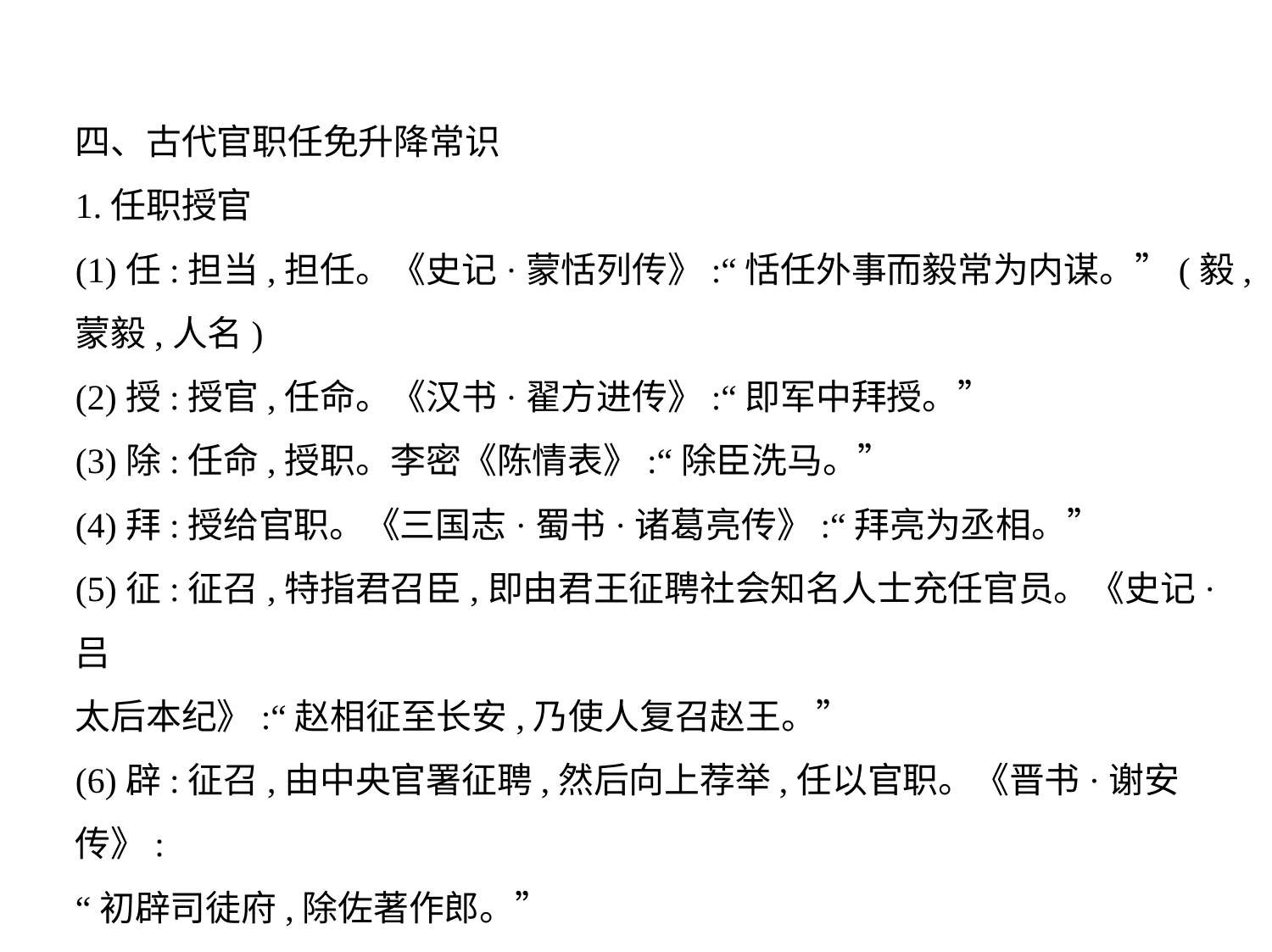

四、古代官职任免升降常识
1.任职授官
(1)任:担当,担任。《史记·蒙恬列传》:“恬任外事而毅常为内谋。”(毅,
蒙毅,人名)
(2)授:授官,任命。《汉书·翟方进传》:“即军中拜授。”
(3)除:任命,授职。李密《陈情表》:“除臣洗马。”
(4)拜:授给官职。《三国志·蜀书·诸葛亮传》:“拜亮为丞相。”
(5)征:征召,特指君召臣,即由君王征聘社会知名人士充任官员。《史记·吕
太后本纪》:“赵相征至长安,乃使人复召赵王。”
(6)辟:征召,由中央官署征聘,然后向上荐举,任以官职。《晋书·谢安传》:
“初辟司徒府,除佐著作郎。”
(7)荐:推荐,由地方向中央推荐品行端正的人,任以官职。《三国志·魏书·郭
嘉传》:“(荀)彧荐嘉。”